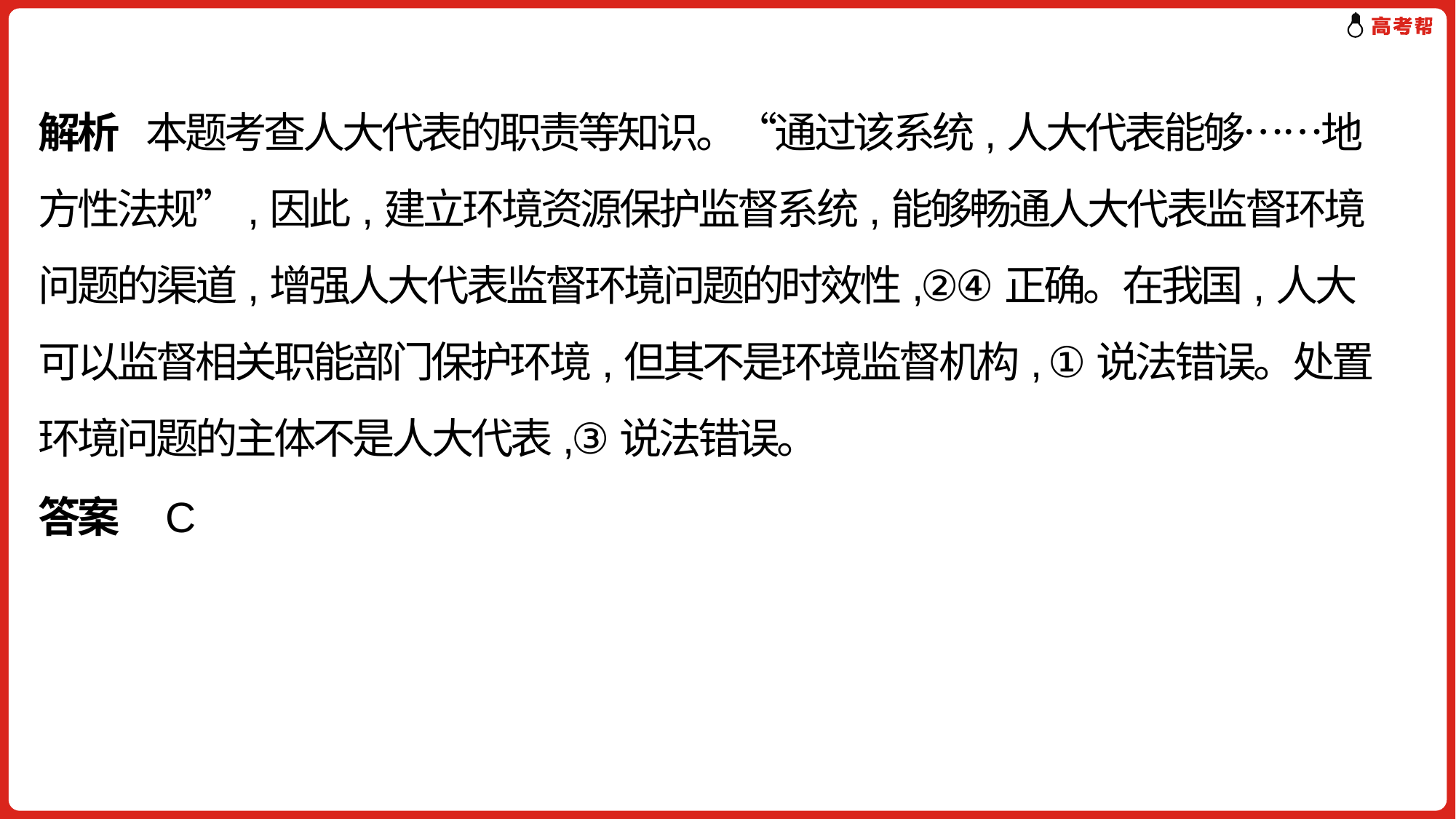

# 解析    本题考查人大代表的职责等知识。“通过该系统,人大代表能够……地方性法规”,因此,建立环境资源保护监督系统,能够畅通人大代表监督环境问题的渠道,增强人大代表监督环境问题的时效性,②④正确。在我国,人大可以监督相关职能部门保护环境,但其不是环境监督机构, ①说法错误。处置环境问题的主体不是人大代表,③说法错误。
答案     C